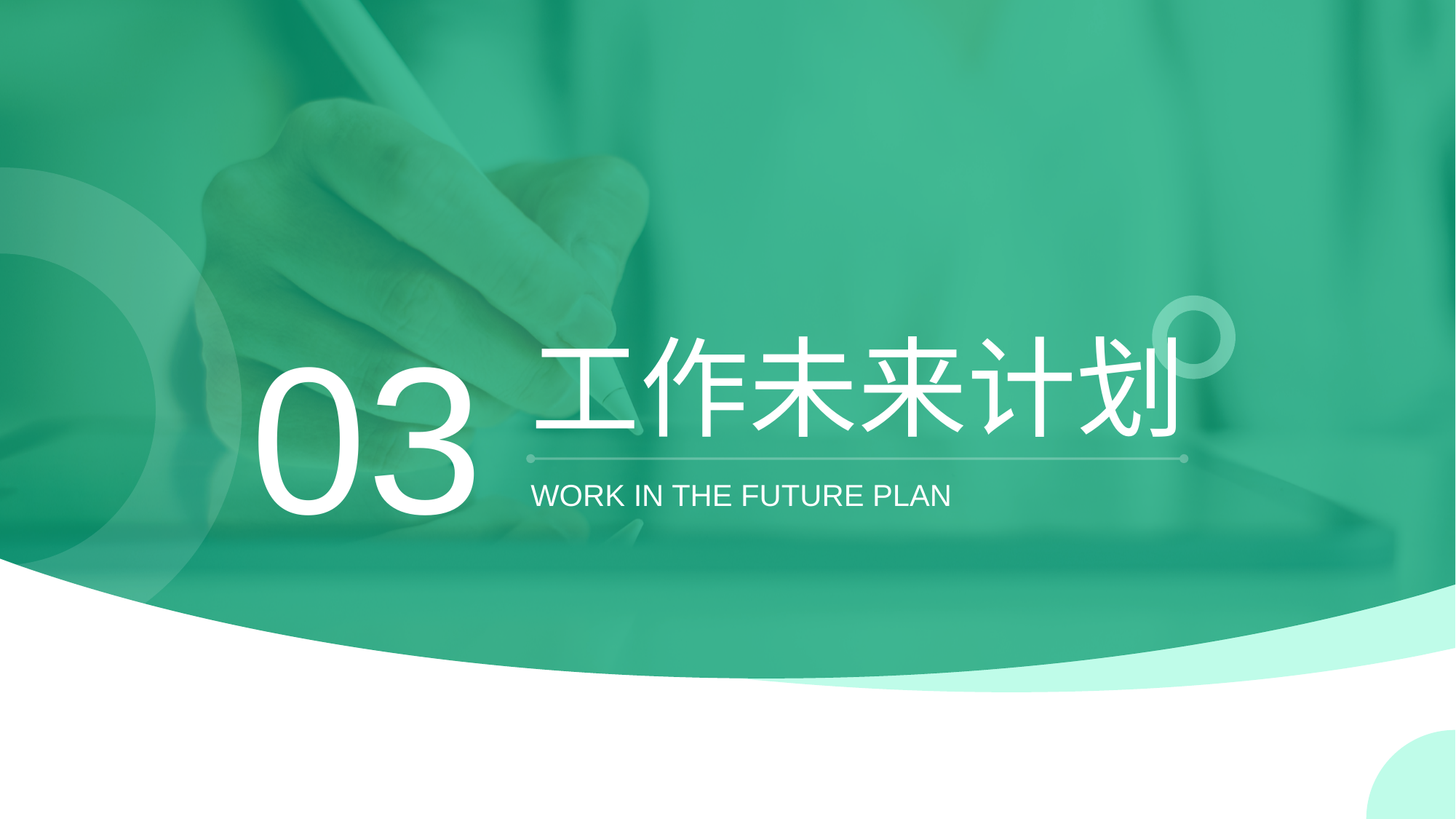

03
工作未来计划
WORK IN THE FUTURE PLAN